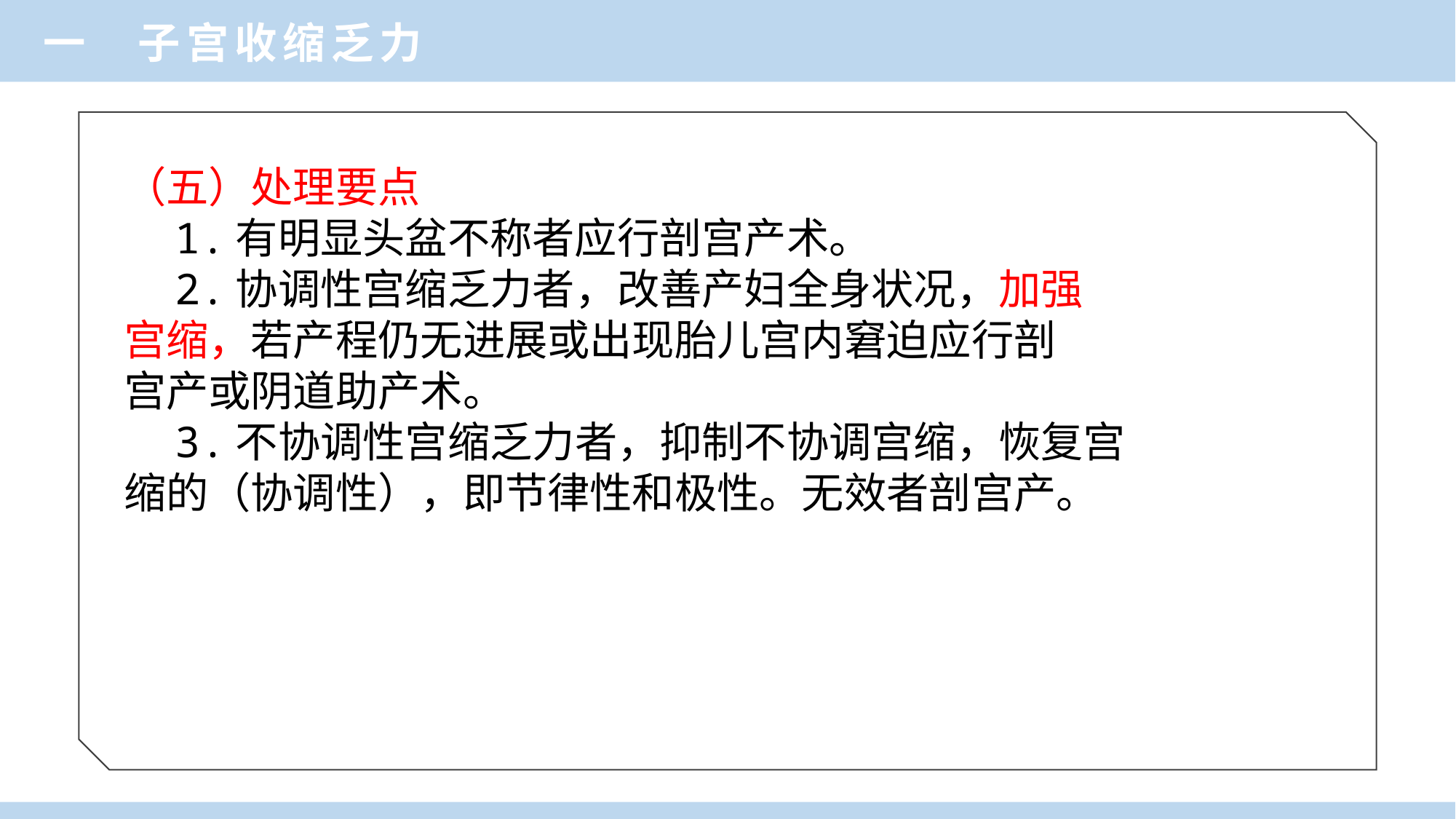

一   子宫收缩乏力

（五）处理要点
  1.有明显头盆不称者应行剖宫产术。
  2.协调性宫缩乏力者，改善产妇全身状况，加强
宫缩，若产程仍无进展或出现胎儿宫内窘迫应行剖
宫产或阴道助产术。
  3.不协调性宫缩乏力者，抑制不协调宫缩，恢复宫
缩的（协调性），即节律性和极性。无效者剖宫产。